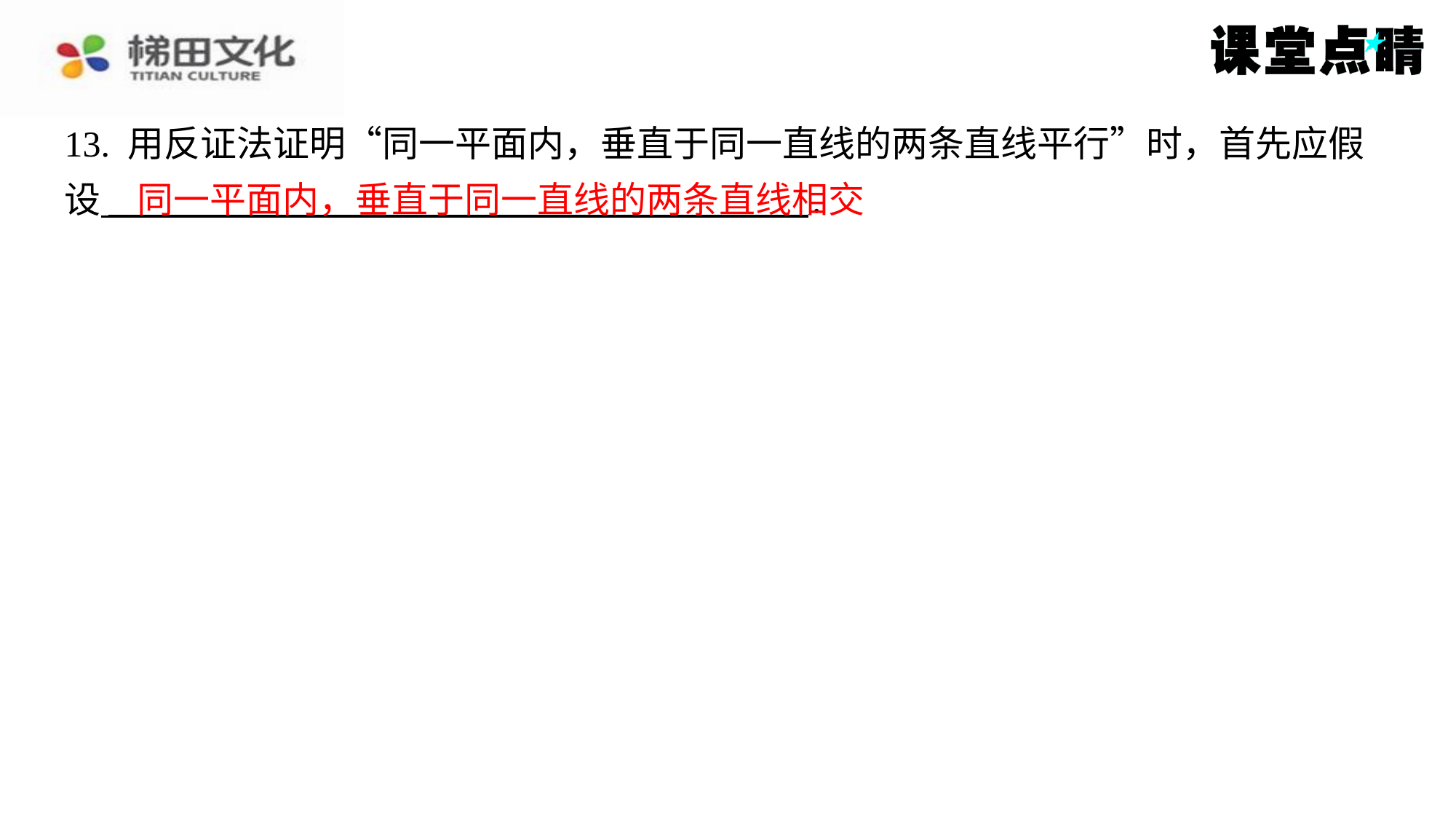

13. 用反证法证明“同一平面内，垂直于同一直线的两条直线平行”时，首先应假
设                                                                                                          ⁠.
同一平面内，垂直于同一直线的两条直线相交